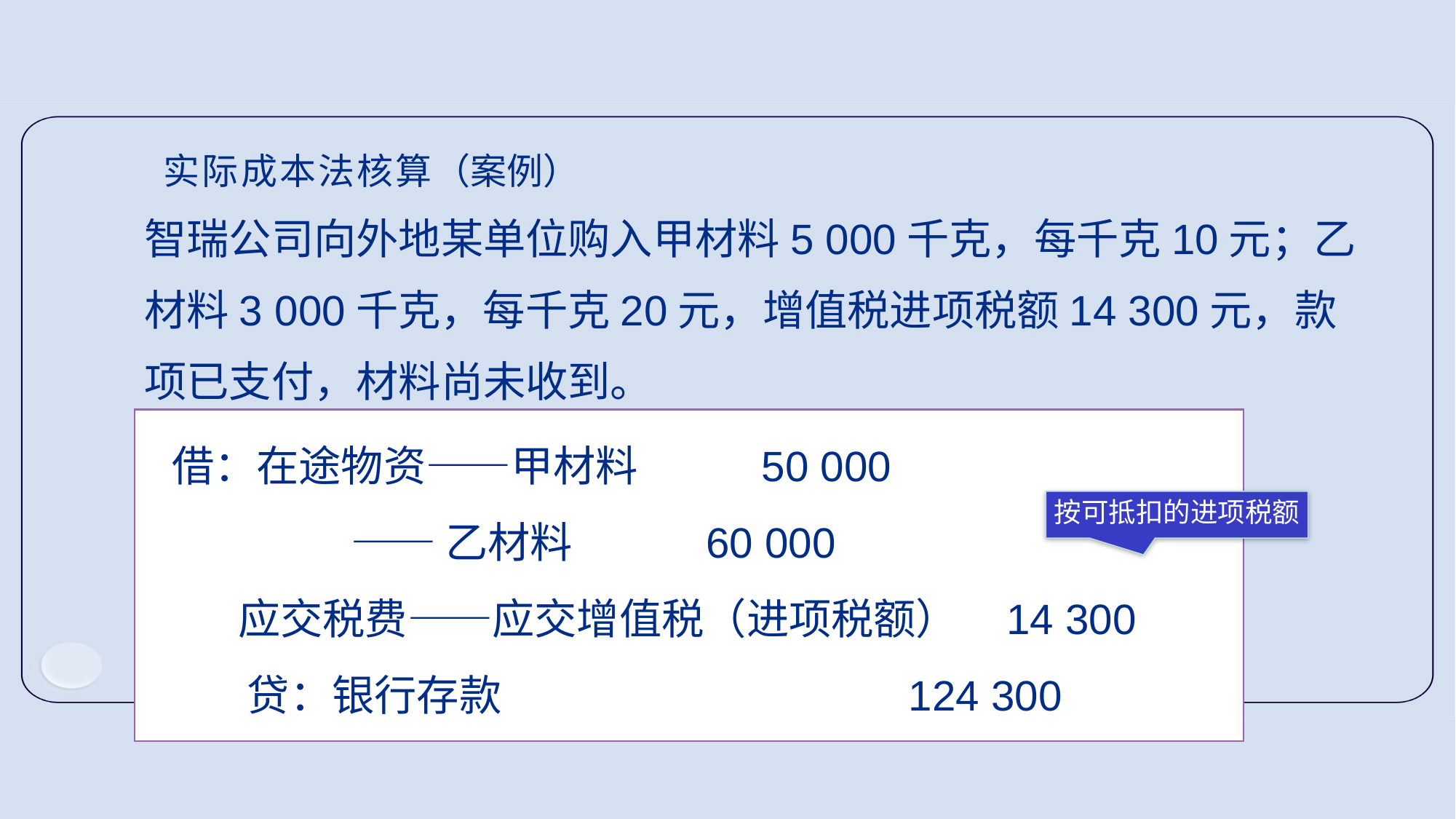

实际成本法核算（案例）
智瑞公司向外地某单位购入甲材料5 000千克，每千克10元；乙材料3 000千克，每千克20元，增值税进项税额14 300元，款项已支付，材料尚未收到。

  借：在途物资――甲材料            50 000
                      ――乙材料             60 000
         应交税费――应交增值税（进项税额）    14 300
          贷：银行存款                                                124 300
按可抵扣的进项税额